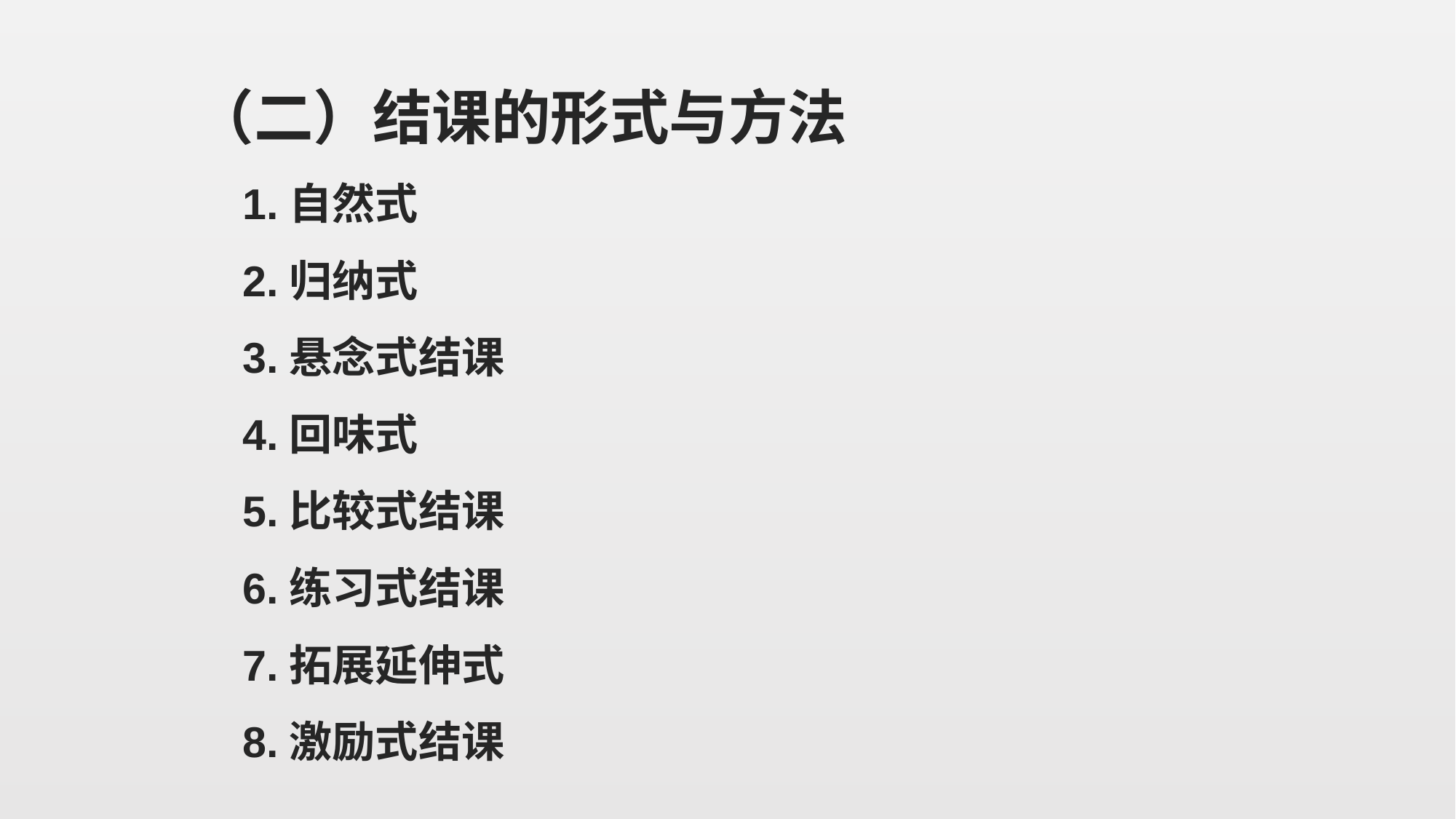

（二）结课的形式与方法
    1.自然式
    2.归纳式
    3.悬念式结课
    4.回味式
    5.比较式结课
    6.练习式结课
    7.拓展延伸式
    8.激励式结课